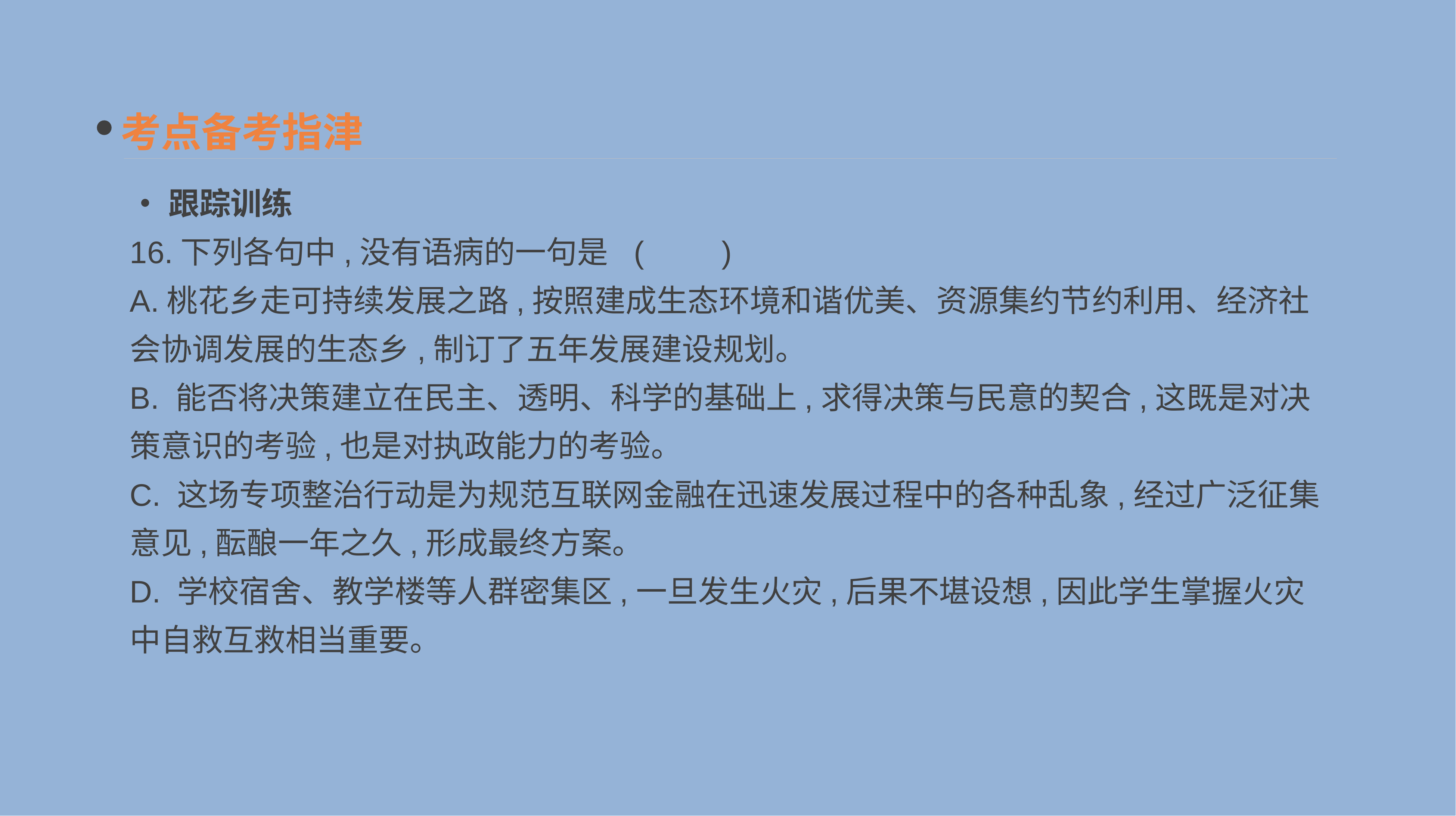

考点备考指津

•跟踪训练
16.下列各句中,没有语病的一句是 	(　　)
A.桃花乡走可持续发展之路,按照建成生态环境和谐优美、资源集约节约利用、经济社会协调发展的生态乡,制订了五年发展建设规划。
B. 能否将决策建立在民主、透明、科学的基础上,求得决策与民意的契合,这既是对决策意识的考验,也是对执政能力的考验。
C. 这场专项整治行动是为规范互联网金融在迅速发展过程中的各种乱象,经过广泛征集意见,酝酿一年之久,形成最终方案。
D. 学校宿舍、教学楼等人群密集区,一旦发生火灾,后果不堪设想,因此学生掌握火灾中自救互救相当重要。